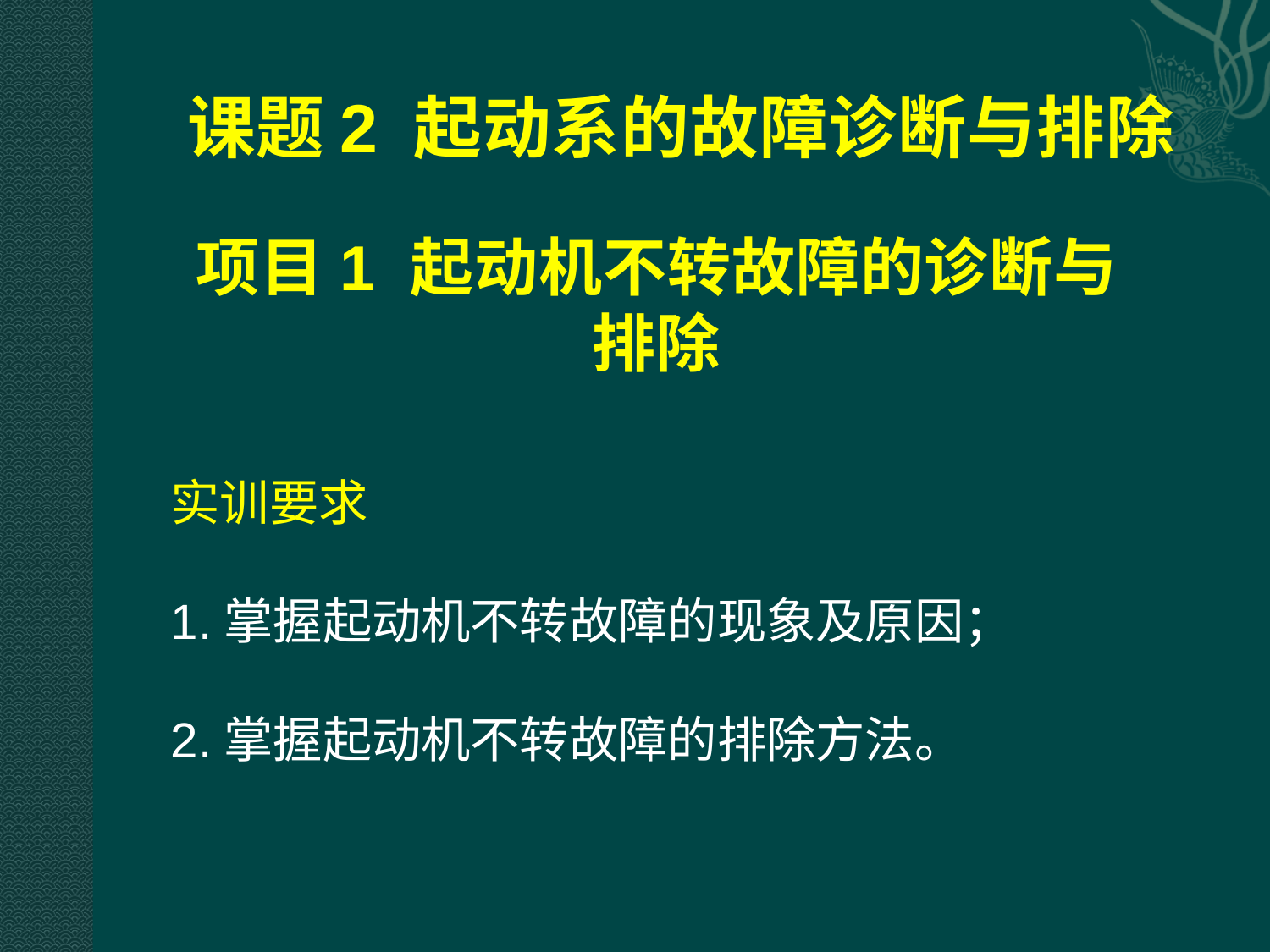

# 课题2 起动系的故障诊断与排除
项目1 起动机不转故障的诊断与
排除
实训要求
1.掌握起动机不转故障的现象及原因；
2.掌握起动机不转故障的排除方法。